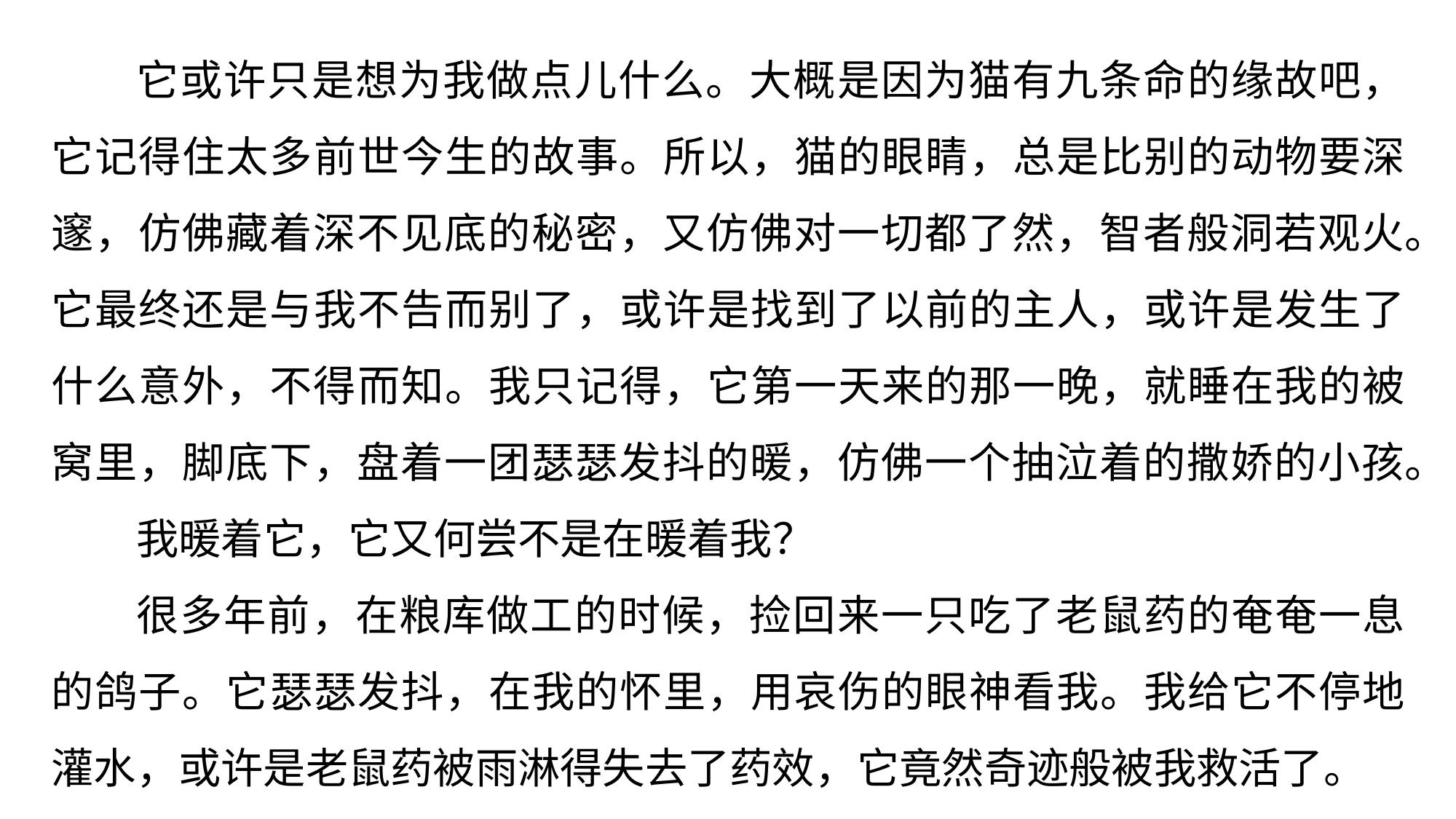

它或许只是想为我做点儿什么。大概是因为猫有九条命的缘故吧，它记得住太多前世今生的故事。所以，猫的眼睛，总是比别的动物要深邃，仿佛藏着深不见底的秘密，又仿佛对一切都了然，智者般洞若观火。它最终还是与我不告而别了，或许是找到了以前的主人，或许是发生了什么意外，不得而知。我只记得，它第一天来的那一晚，就睡在我的被窝里，脚底下，盘着一团瑟瑟发抖的暖，仿佛一个抽泣着的撒娇的小孩。
我暖着它，它又何尝不是在暖着我？
很多年前，在粮库做工的时候，捡回来一只吃了老鼠药的奄奄一息的鸽子。它瑟瑟发抖，在我的怀里，用哀伤的眼神看我。我给它不停地灌水，或许是老鼠药被雨淋得失去了药效，它竟然奇迹般被我救活了。